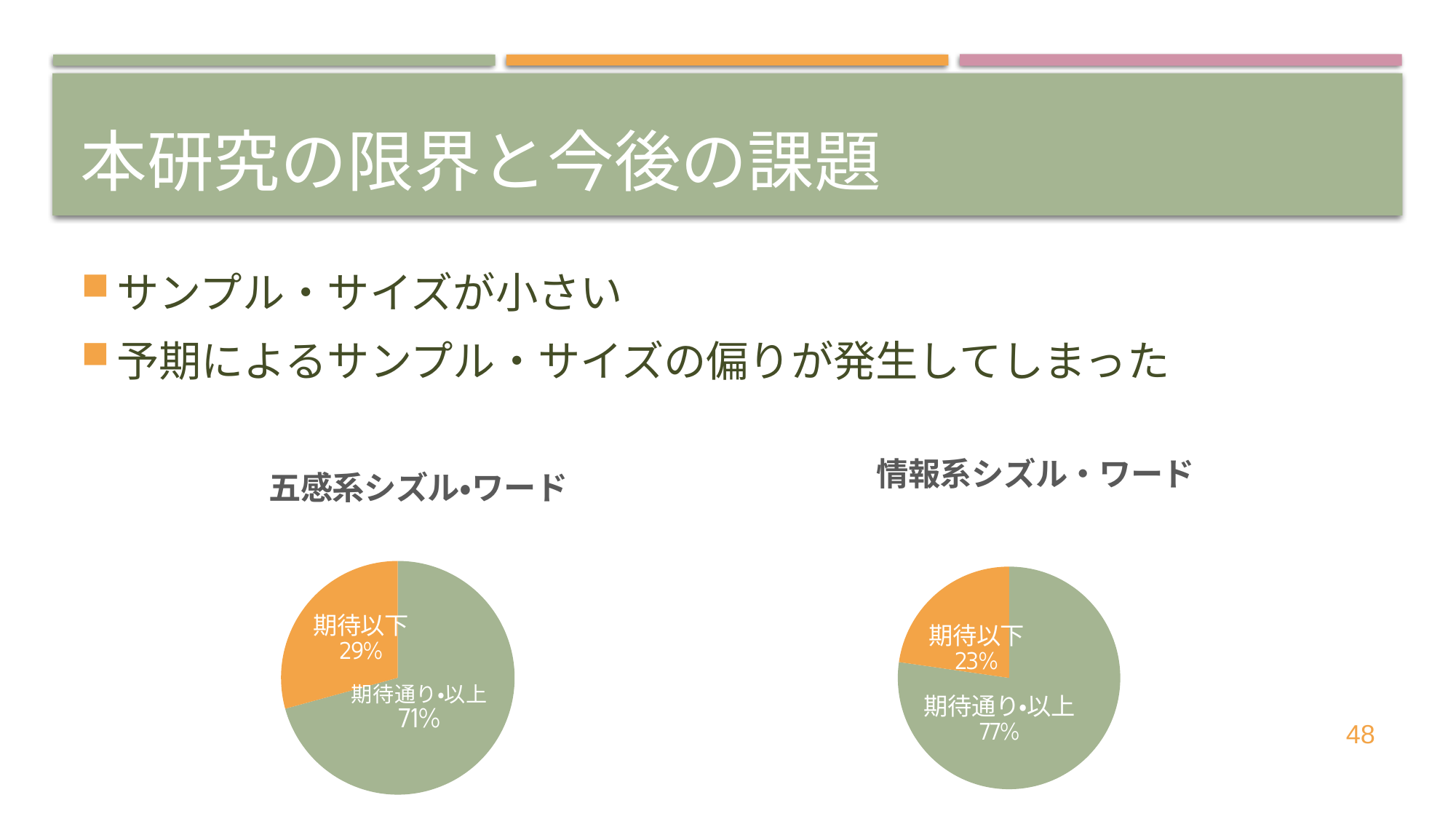

# 本研究の限界と今後の課題
サンプル・サイズが小さい
予期によるサンプル・サイズの偏りが発生してしまった

### Chart:

| Category | 情報系シズル・ワード |
|---|---|
| 期待通り・以上 | 34.0 |
| 期待以下 | 10.0 |

### Chart: 五感系シズル・ワード

| Category | 割合 |
|---|---|
| 期待通り・以上 | 29.0 |
| 期待以下 | 12.0 |
48